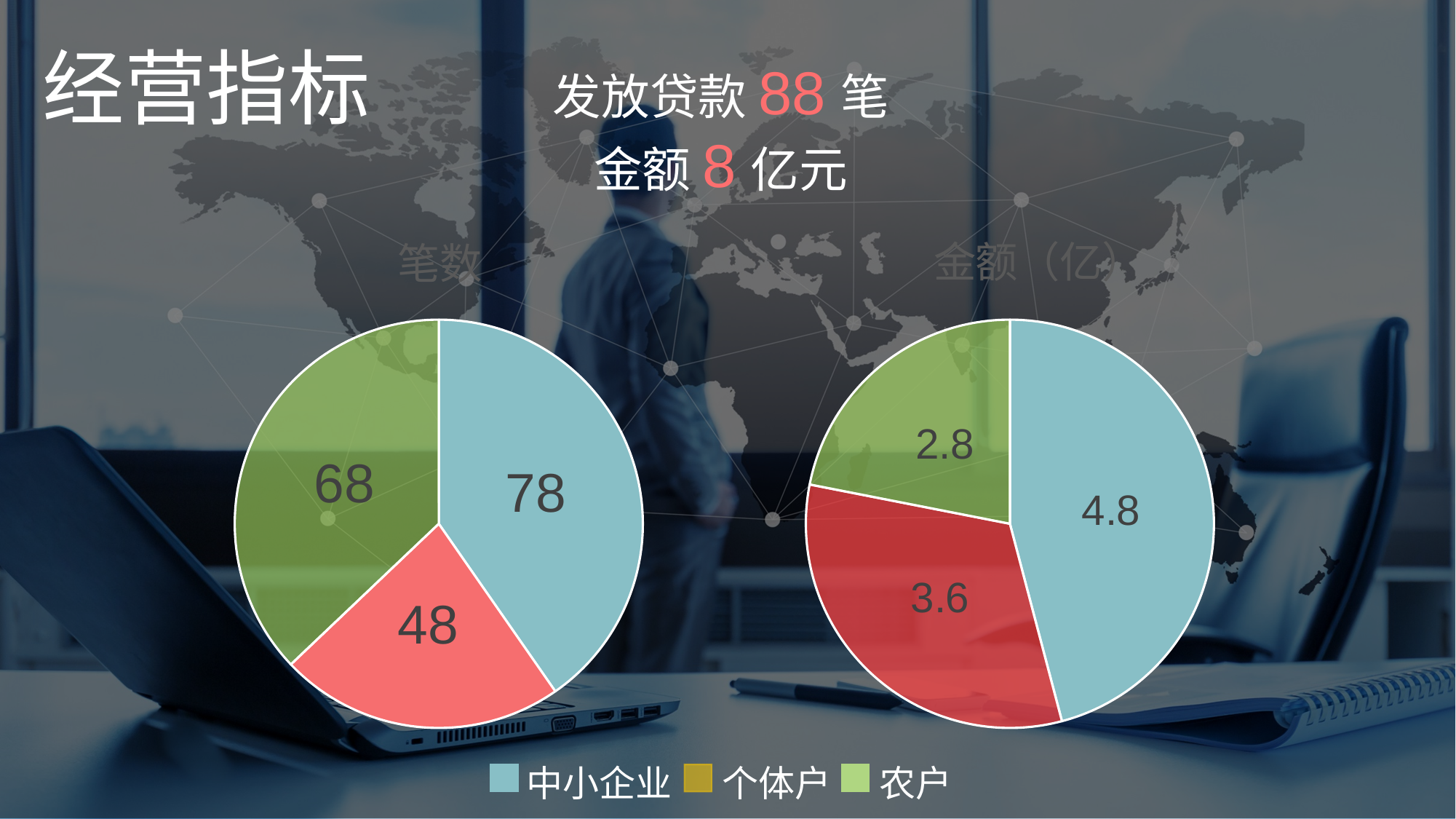

经营指标
发放贷款88笔
金额8亿元

### Chart:

| Category | 笔数 |
|---|---|
| 中小企业 | 75.0 |
| 个体户 | 42.0 |
| 农户 | 69.0 |

### Chart:

| Category | 金额（亿） |
|---|---|
| 中小企业 | 1.34 |
| 个体户 | 0.94 |
| 农户 | 0.64 |
中小企业
个体户
农户